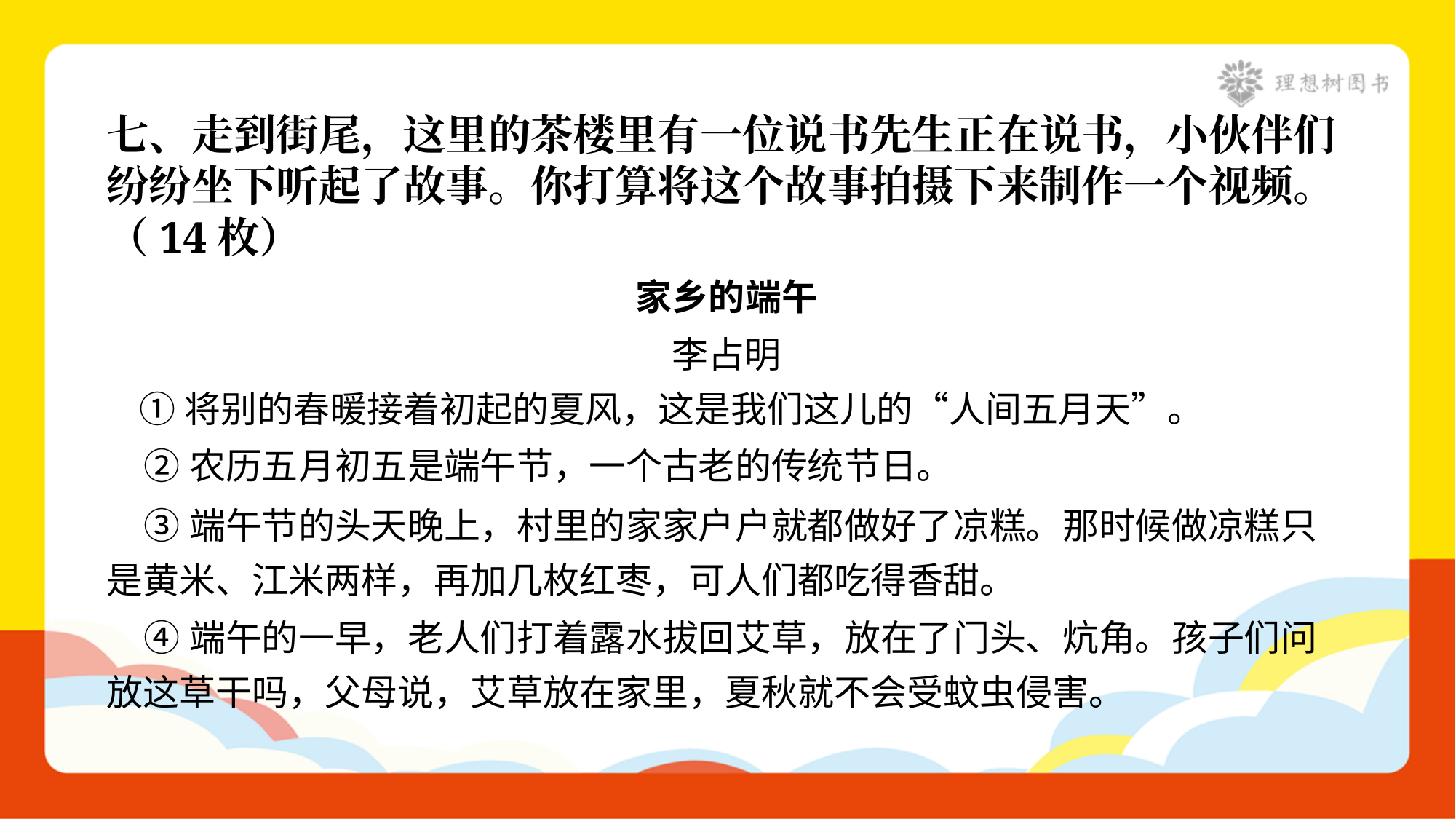

七、走到街尾，这里的茶楼里有一位说书先生正在说书，小伙伴们
纷纷坐下听起了故事。你打算将这个故事拍摄下来制作一个视频。
（14枚）
家乡的端午
李占明
    ①将别的春暖接着初起的夏风，这是我们这儿的“人间五月天”。
    ②农历五月初五是端午节，一个古老的传统节日。
    ③端午节的头天晚上，村里的家家户户就都做好了凉糕。那时候做凉糕只
是黄米、江米两样，再加几枚红枣，可人们都吃得香甜。
    ④端午的一早，老人们打着露水拔回艾草，放在了门头、炕角。孩子们问
放这草干吗，父母说，艾草放在家里，夏秋就不会受蚊虫侵害。